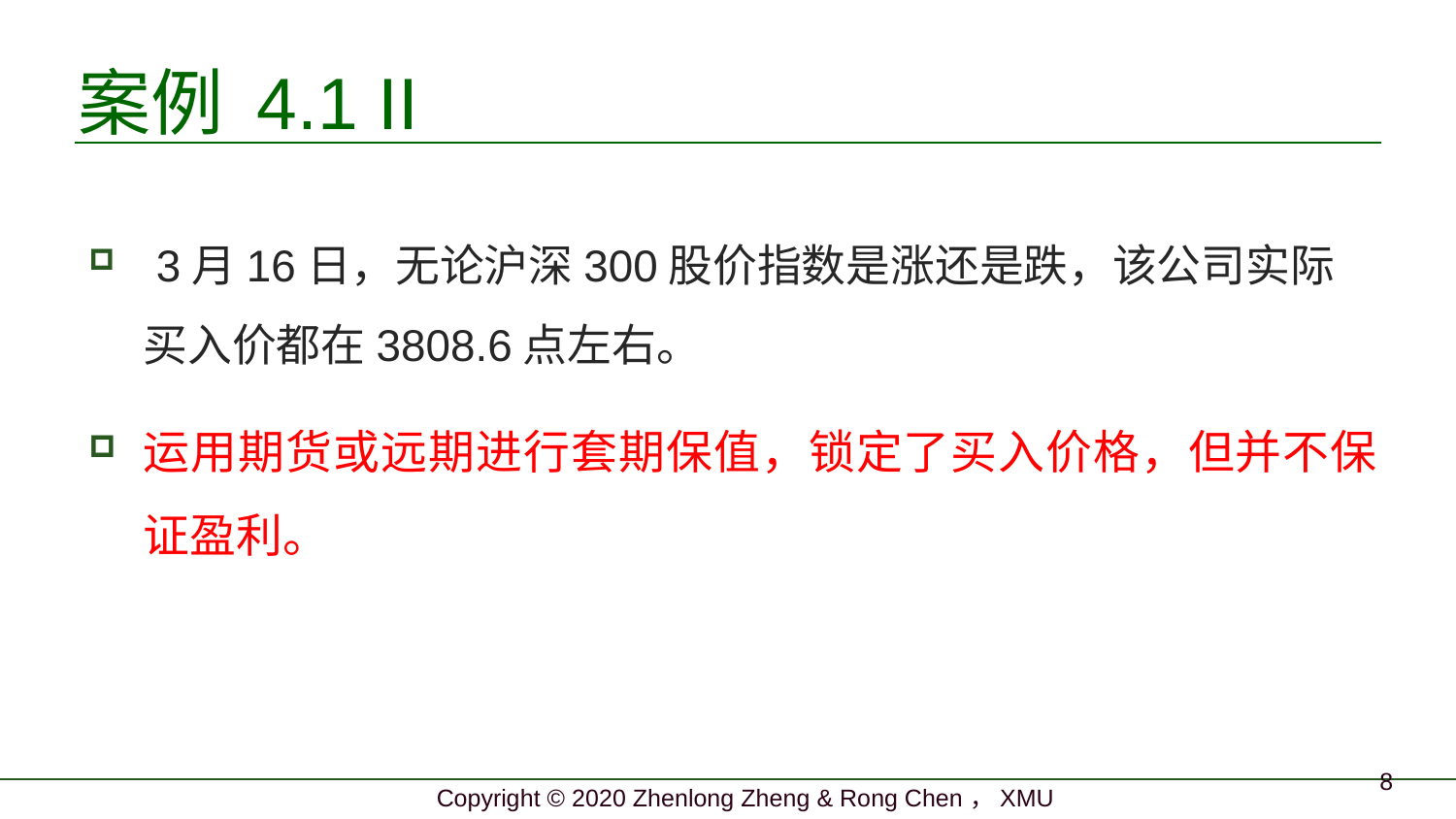

# 案例 4.1 II
 3月16日，无论沪深300股价指数是涨还是跌，该公司实际买入价都在3808.6点左右。
运用期货或远期进行套期保值，锁定了买入价格，但并不保证盈利。
8